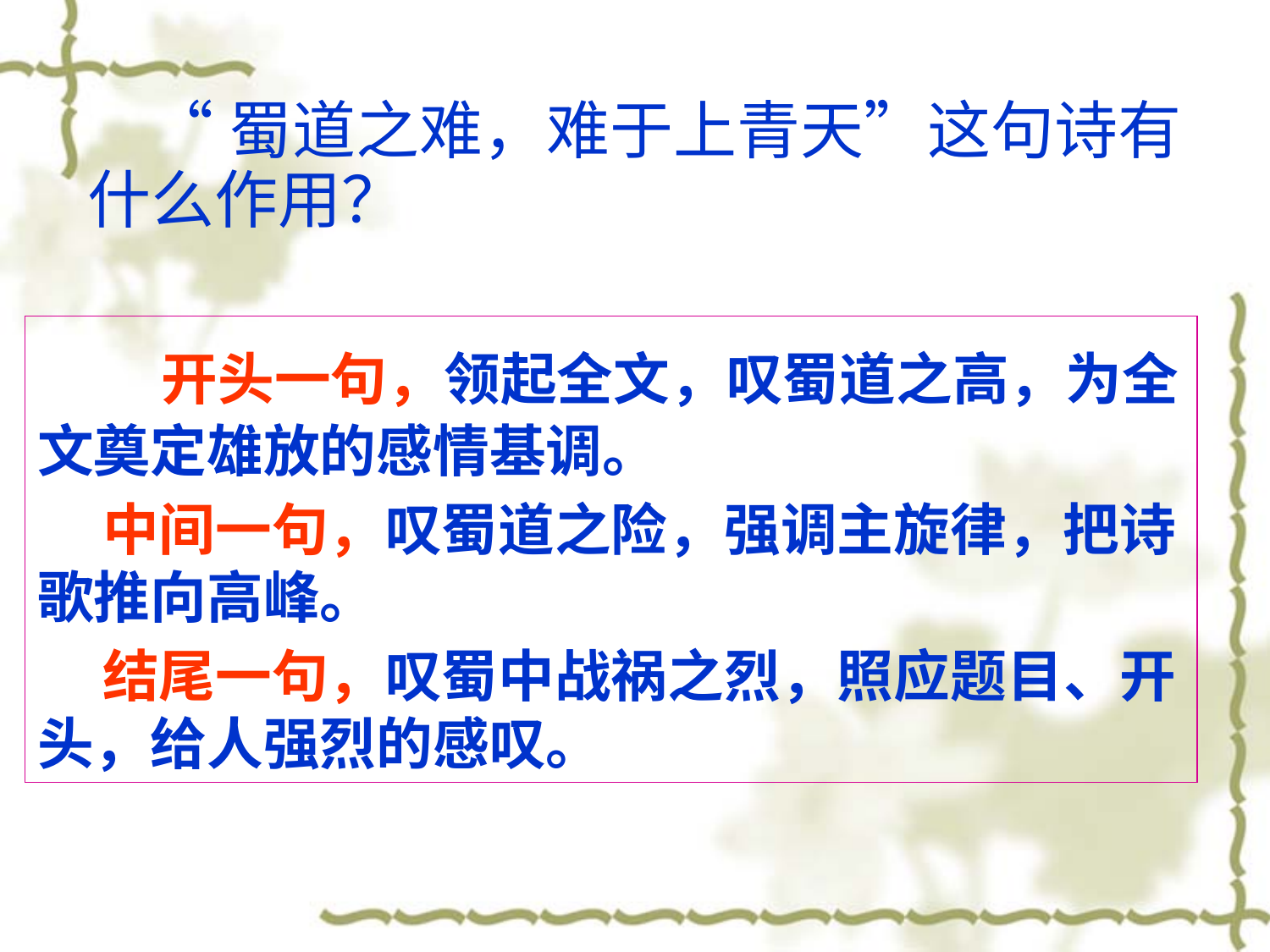

“蜀道之难，难于上青天”这句诗有什么作用？
      开头一句，领起全文，叹蜀道之高，为全文奠定雄放的感情基调。
    中间一句，叹蜀道之险，强调主旋律，把诗歌推向高峰。
    结尾一句，叹蜀中战祸之烈，照应题目、开头，给人强烈的感叹。